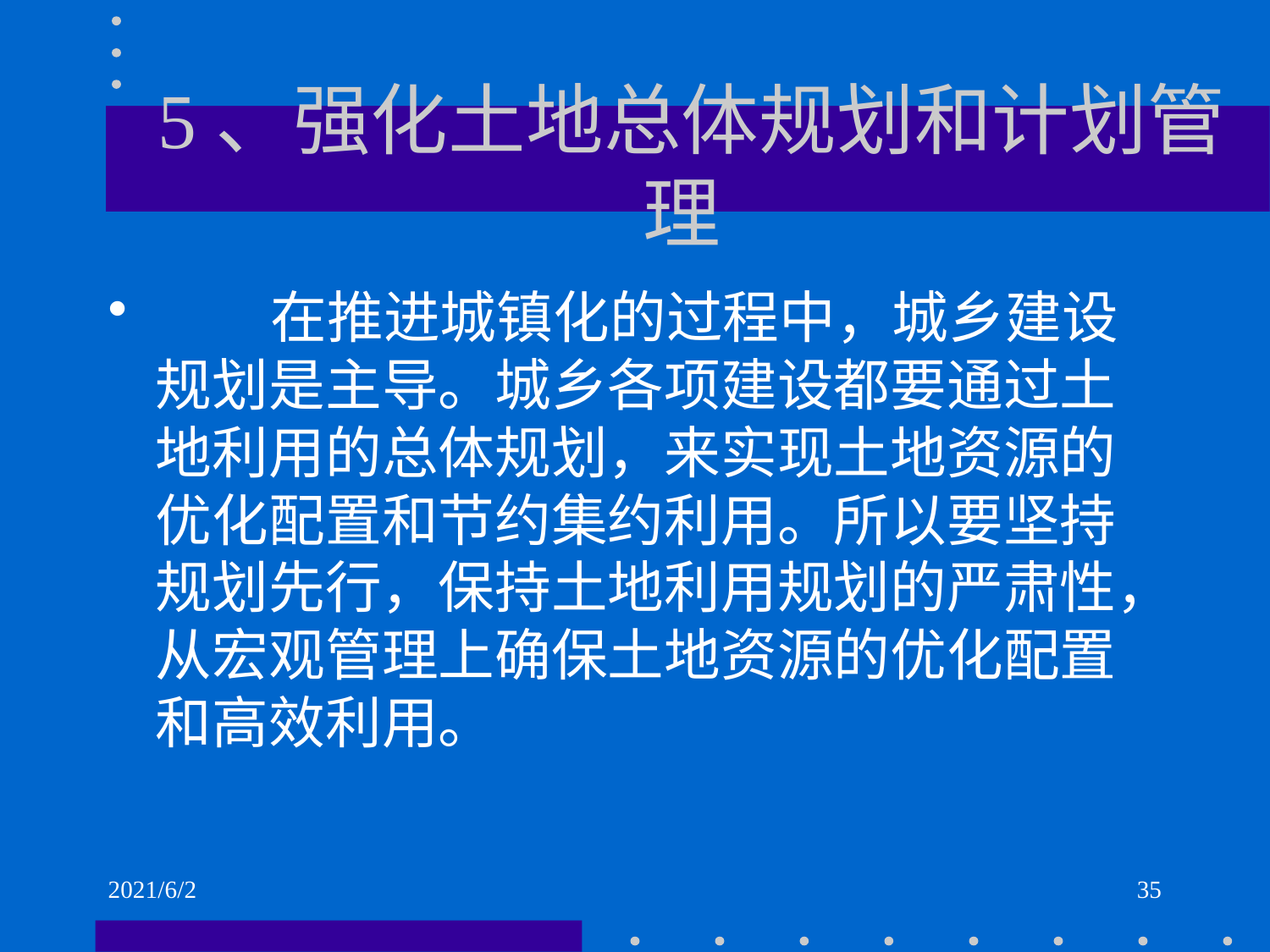

# 5、强化土地总体规划和计划管理
        在推进城镇化的过程中，城乡建设规划是主导。城乡各项建设都要通过土地利用的总体规划，来实现土地资源的优化配置和节约集约利用。所以要坚持规划先行，保持土地利用规划的严肃性，从宏观管理上确保土地资源的优化配置和高效利用。
2021/6/2
35